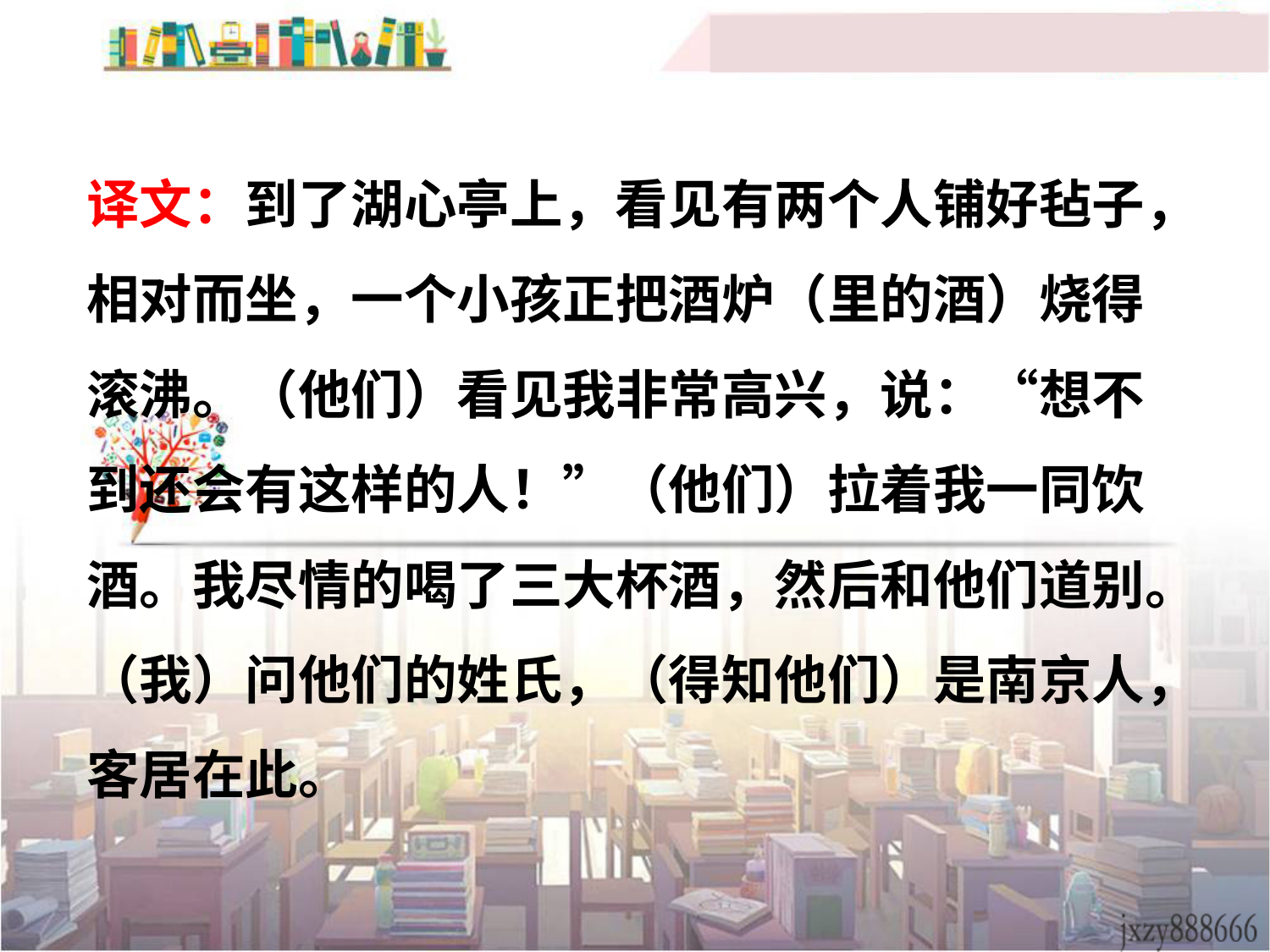

译文：到了湖心亭上，看见有两个人铺好毡子，相对而坐，一个小孩正把酒炉（里的酒）烧得滚沸。（他们）看见我非常高兴，说：“想不到还会有这样的人！”（他们）拉着我一同饮酒。我尽情的喝了三大杯酒，然后和他们道别。（我）问他们的姓氏，（得知他们）是南京人，客居在此。